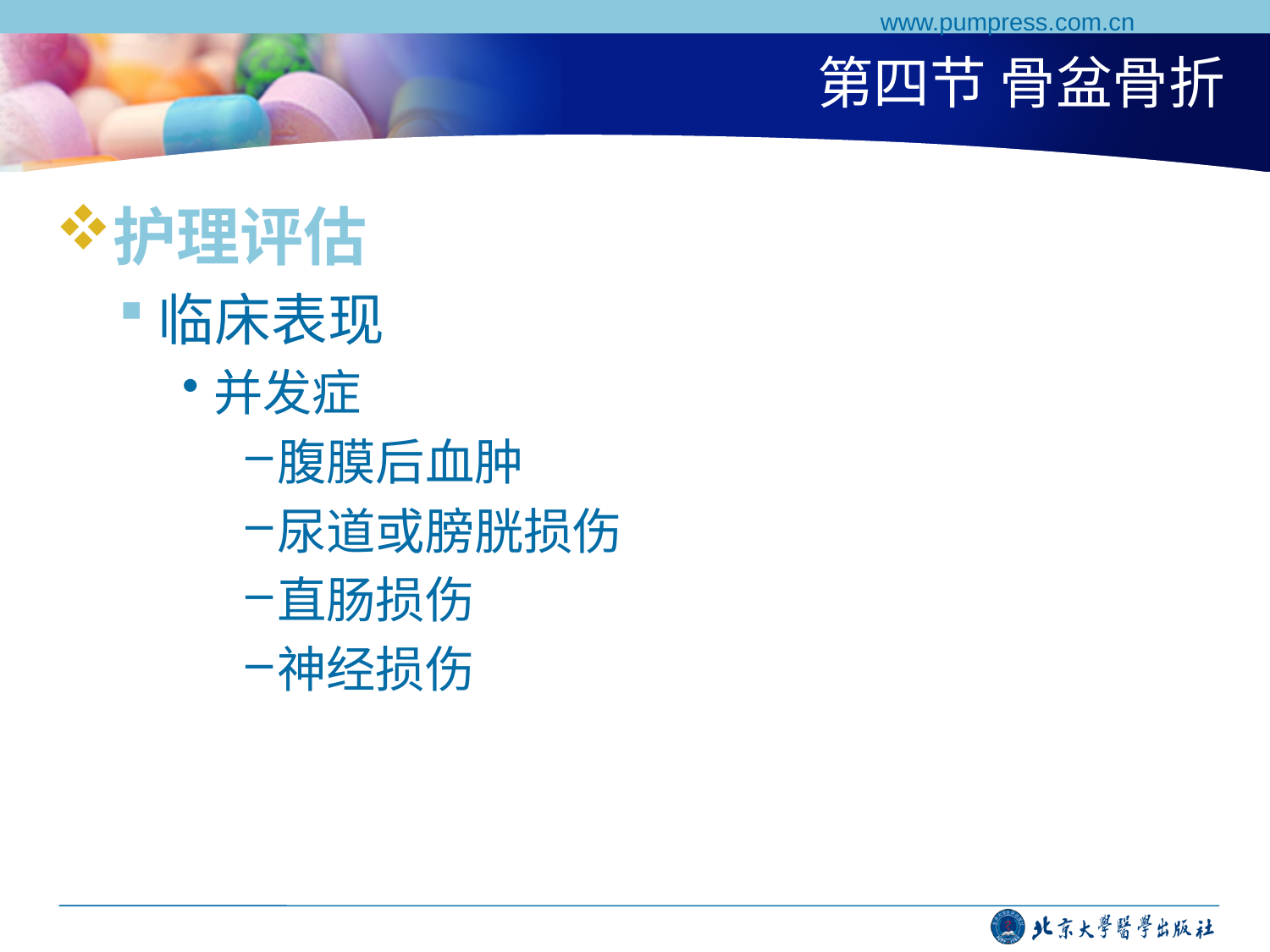

www.pumpress.com.cn
# 第四节 骨盆骨折
护理评估
临床表现
并发症
腹膜后血肿
尿道或膀胱损伤
直肠损伤
神经损伤